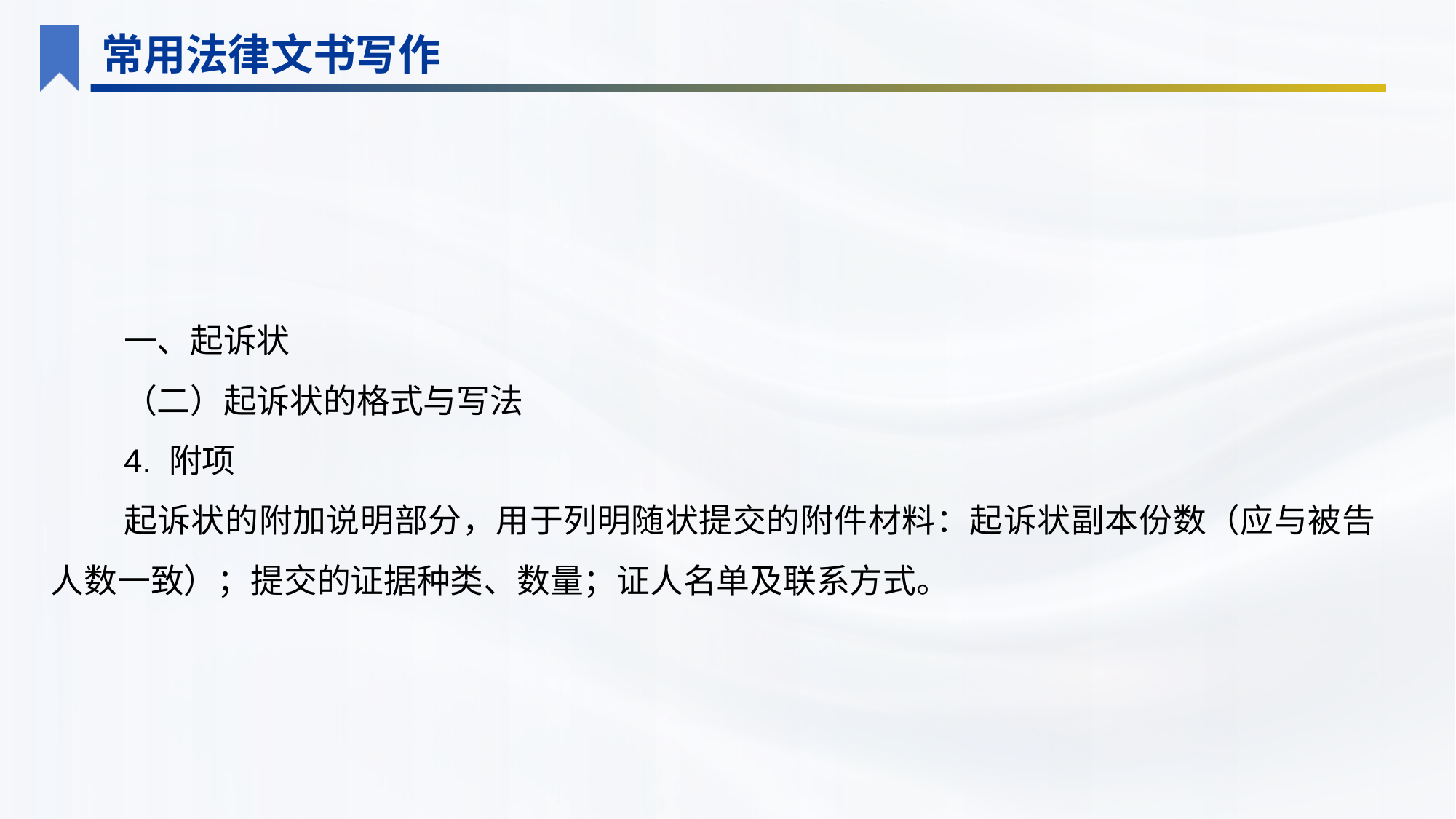

常用法律文书写作
一、起诉状
（二）起诉状的格式与写法
4. 附项
起诉状的附加说明部分，用于列明随状提交的附件材料：起诉状副本份数（应与被告人数一致）；提交的证据种类、数量；证人名单及联系方式。